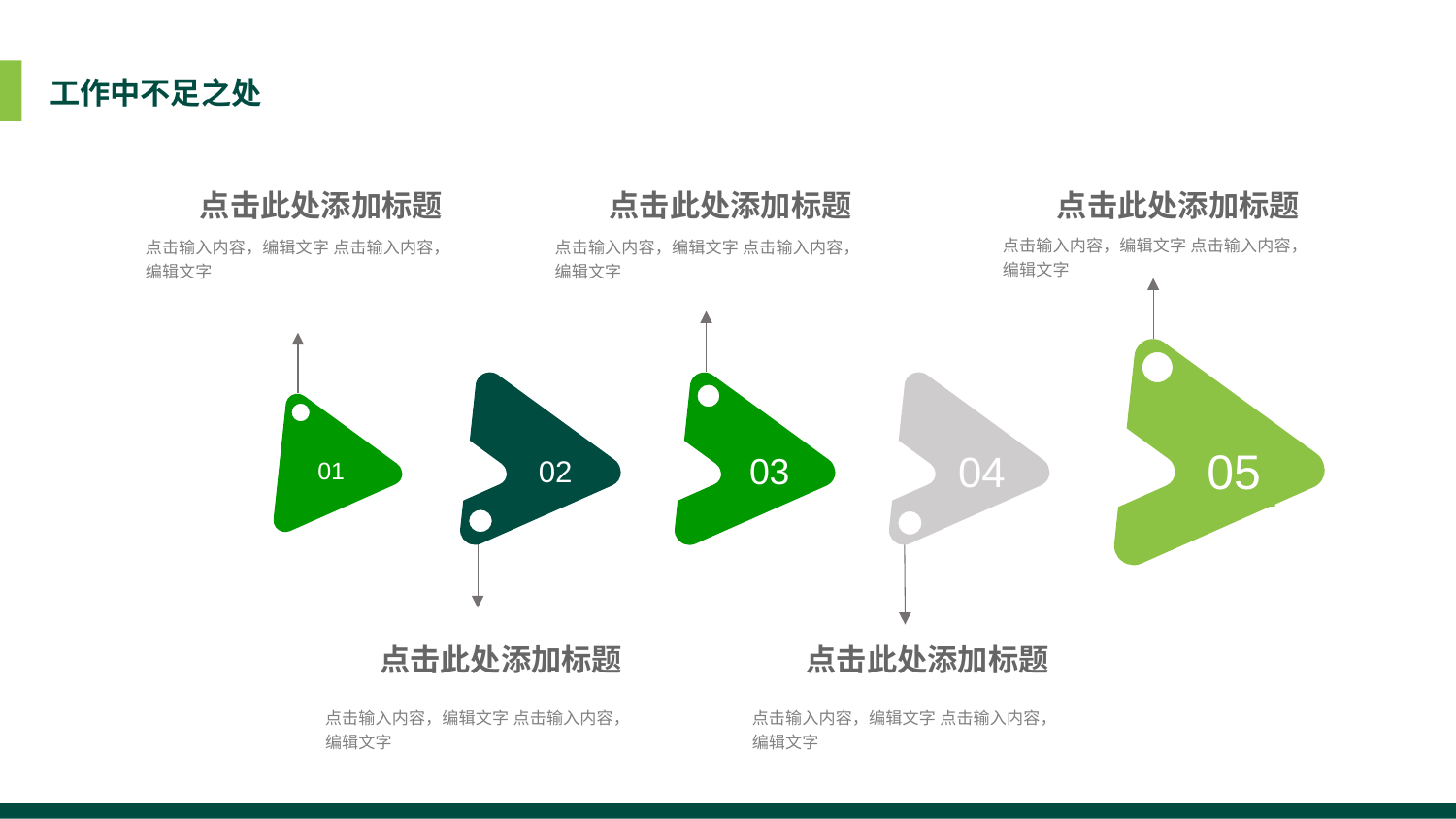

工作中不足之处
点击此处添加标题
点击此处添加标题
点击此处添加标题
点击输入内容，编辑文字 点击输入内容，编辑文字
点击输入内容，编辑文字 点击输入内容，编辑文字
点击输入内容，编辑文字 点击输入内容，编辑文字

05

03

01

02

04
点击此处添加标题
点击此处添加标题
点击输入内容，编辑文字 点击输入内容，编辑文字
点击输入内容，编辑文字 点击输入内容，编辑文字